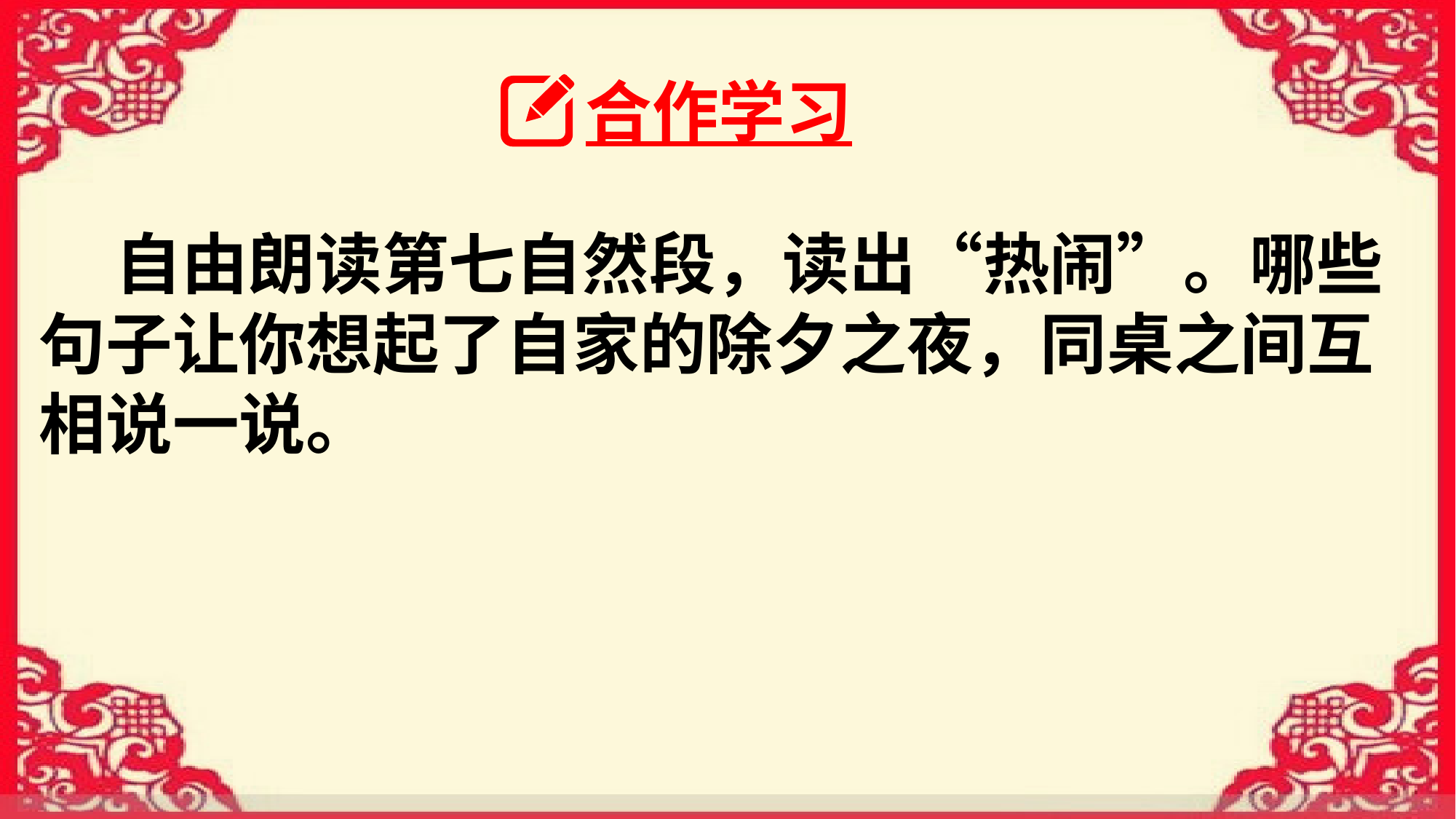

合作学习

    自由朗读第七自然段，读出“热闹”。哪些句子让你想起了自家的除夕之夜，同桌之间互相说一说。